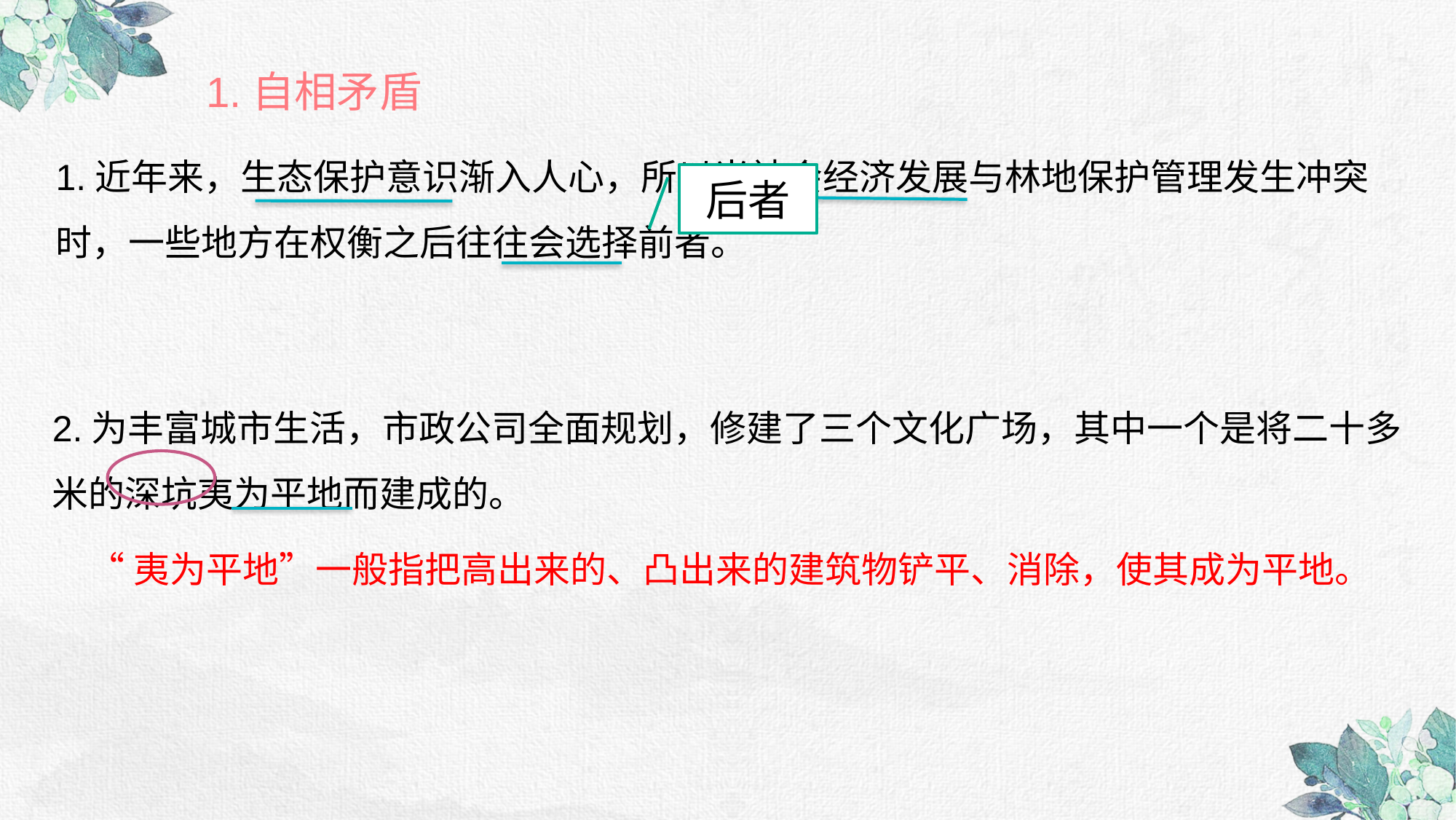

1.自相矛盾
1.近年来，生态保护意识渐入人心，所以当社会经济发展与林地保护管理发生冲突时，一些地方在权衡之后往往会选择前者。
后者
2.为丰富城市生活，市政公司全面规划，修建了三个文化广场，其中一个是将二十多米的深坑夷为平地而建成的。

“夷为平地”一般指把高出来的、凸出来的建筑物铲平、消除，使其成为平地。